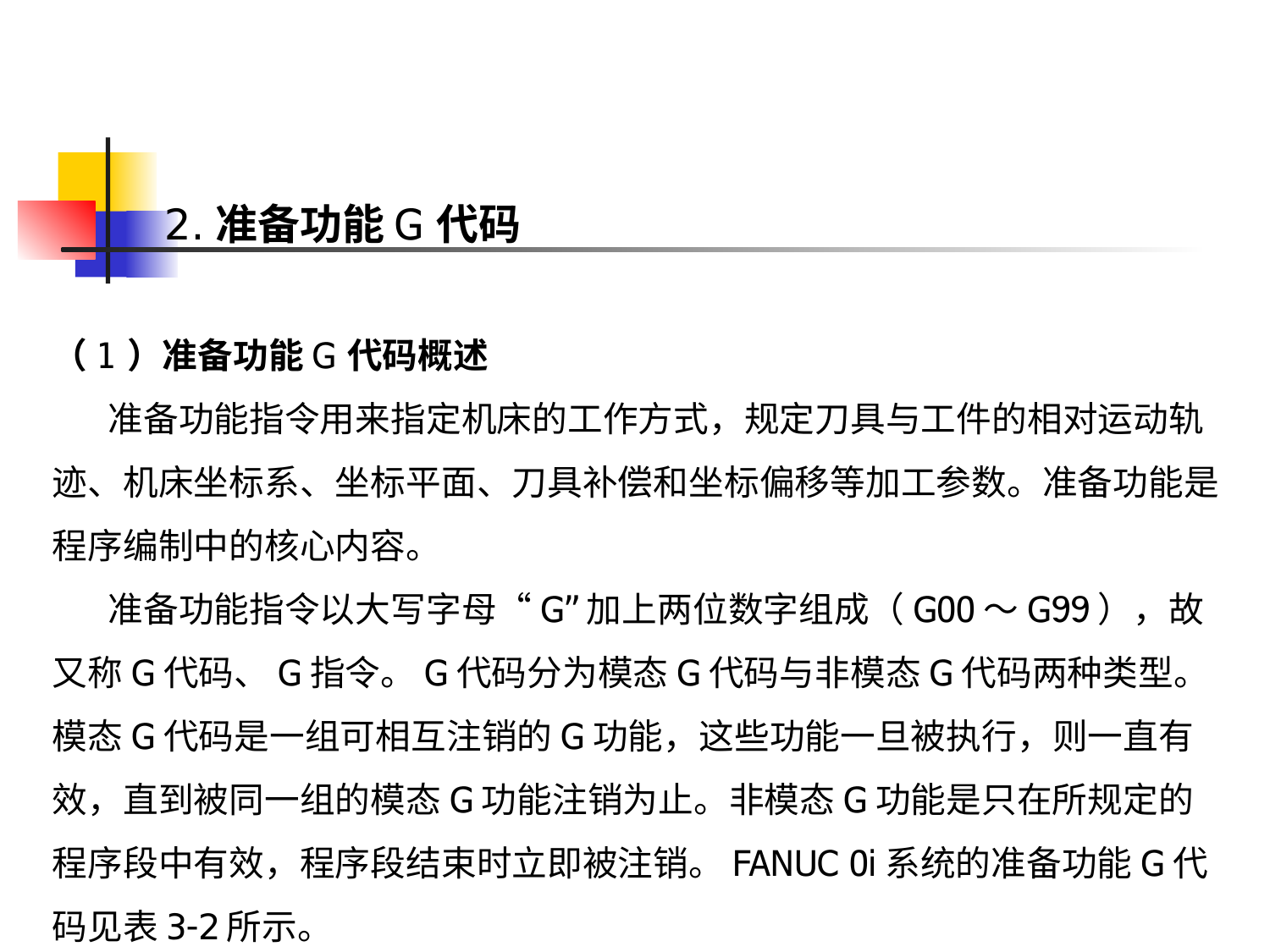

2.准备功能G代码

（1）准备功能G代码概述
      准备功能指令用来指定机床的工作方式，规定刀具与工件的相对运动轨迹、机床坐标系、坐标平面、刀具补偿和坐标偏移等加工参数。准备功能是程序编制中的核心内容。
      准备功能指令以大写字母“G”加上两位数字组成（G00～G99），故又称G代码、G指令。G代码分为模态G代码与非模态G代码两种类型。模态G代码是一组可相互注销的G功能，这些功能一旦被执行，则一直有效，直到被同一组的模态G功能注销为止。非模态G功能是只在所规定的程序段中有效，程序段结束时立即被注销。FANUC 0i系统的准备功能G代码见表3-2所示。